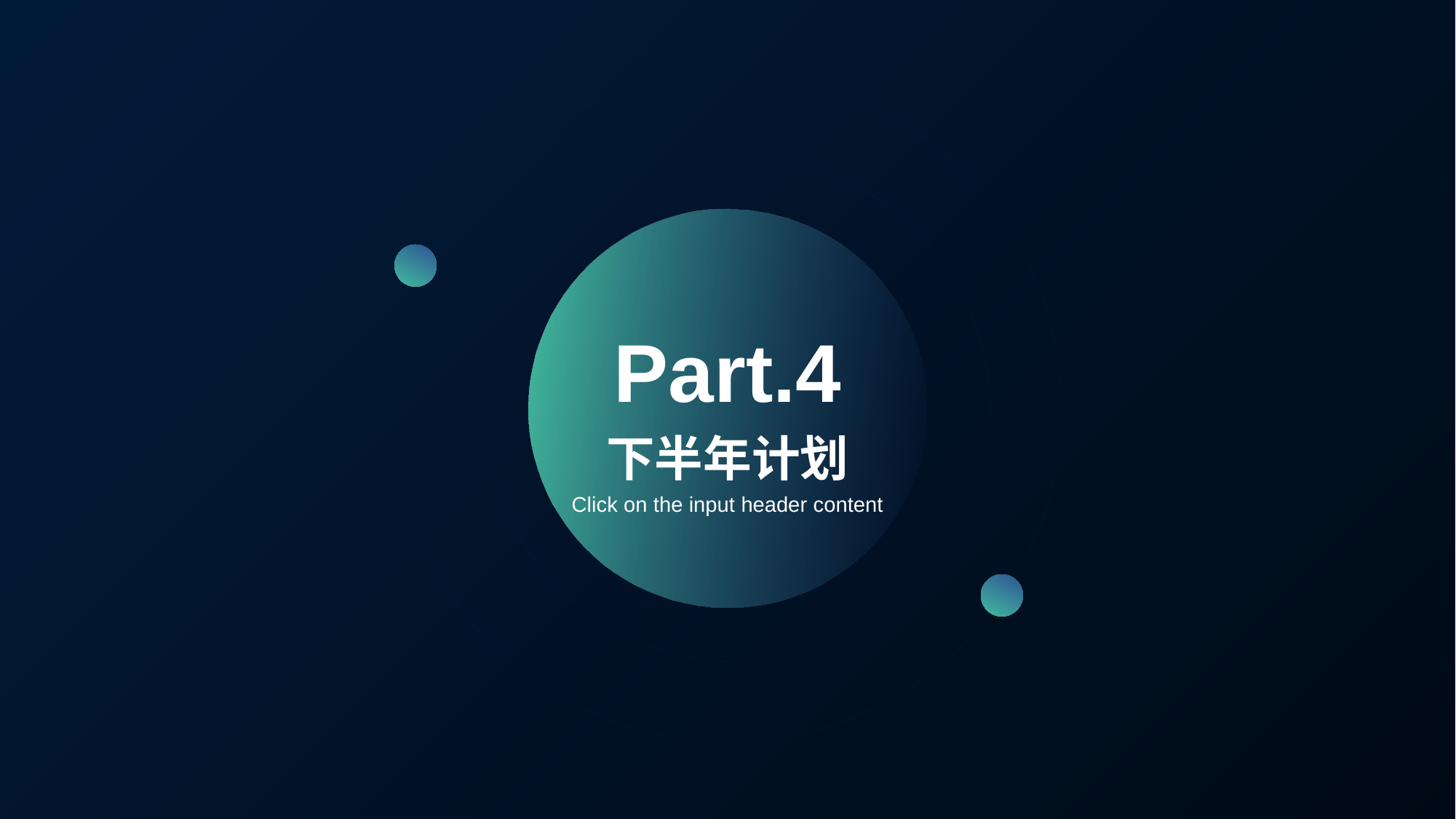

Part.4
下半年计划
Click on the input header content